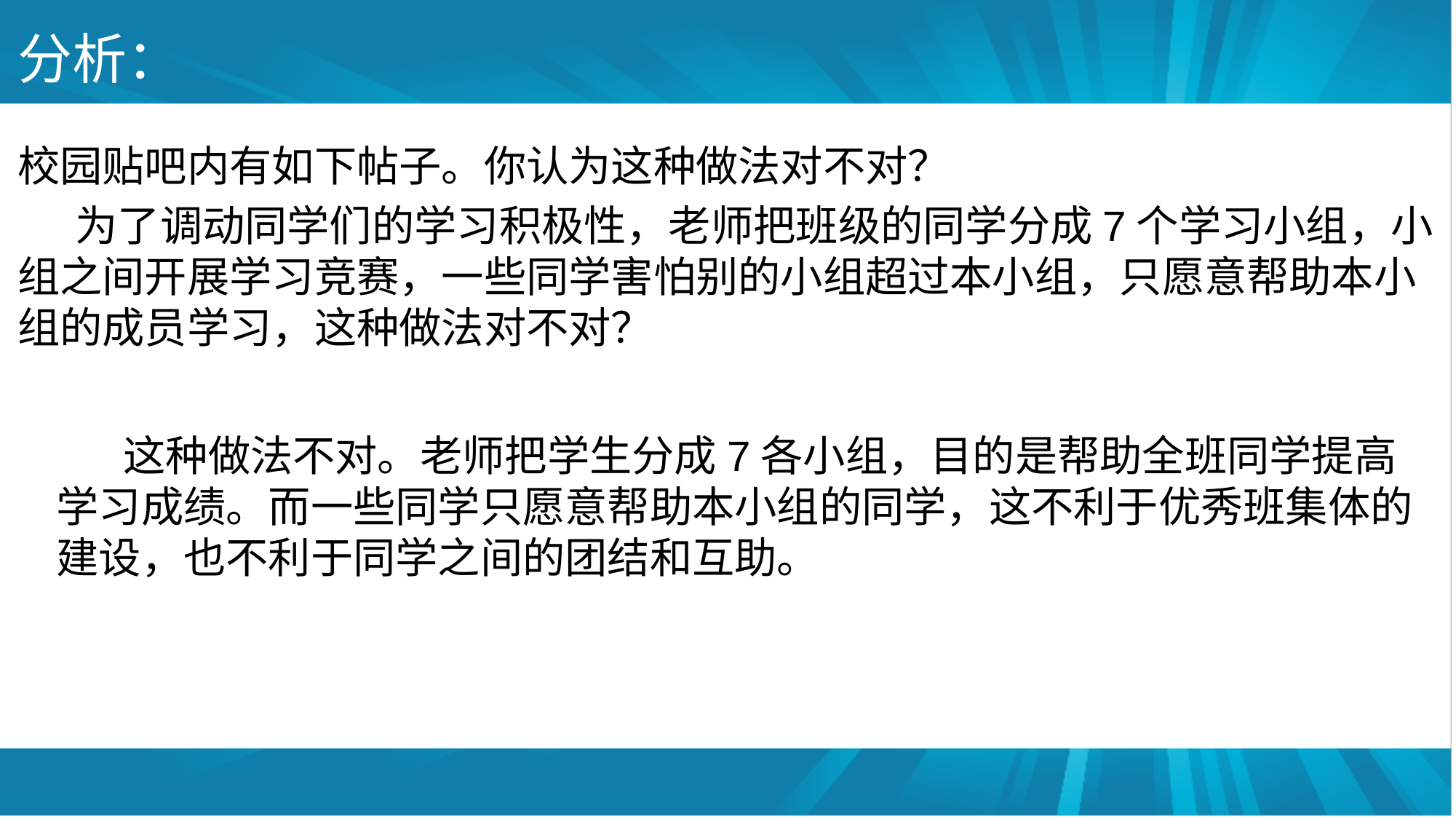

# 分析：
校园贴吧内有如下帖子。你认为这种做法对不对？
     为了调动同学们的学习积极性，老师把班级的同学分成7个学习小组，小组之间开展学习竞赛，一些同学害怕别的小组超过本小组，只愿意帮助本小组的成员学习，这种做法对不对？
      这种做法不对。老师把学生分成7各小组，目的是帮助全班同学提高学习成绩。而一些同学只愿意帮助本小组的同学，这不利于优秀班集体的建设，也不利于同学之间的团结和互助。